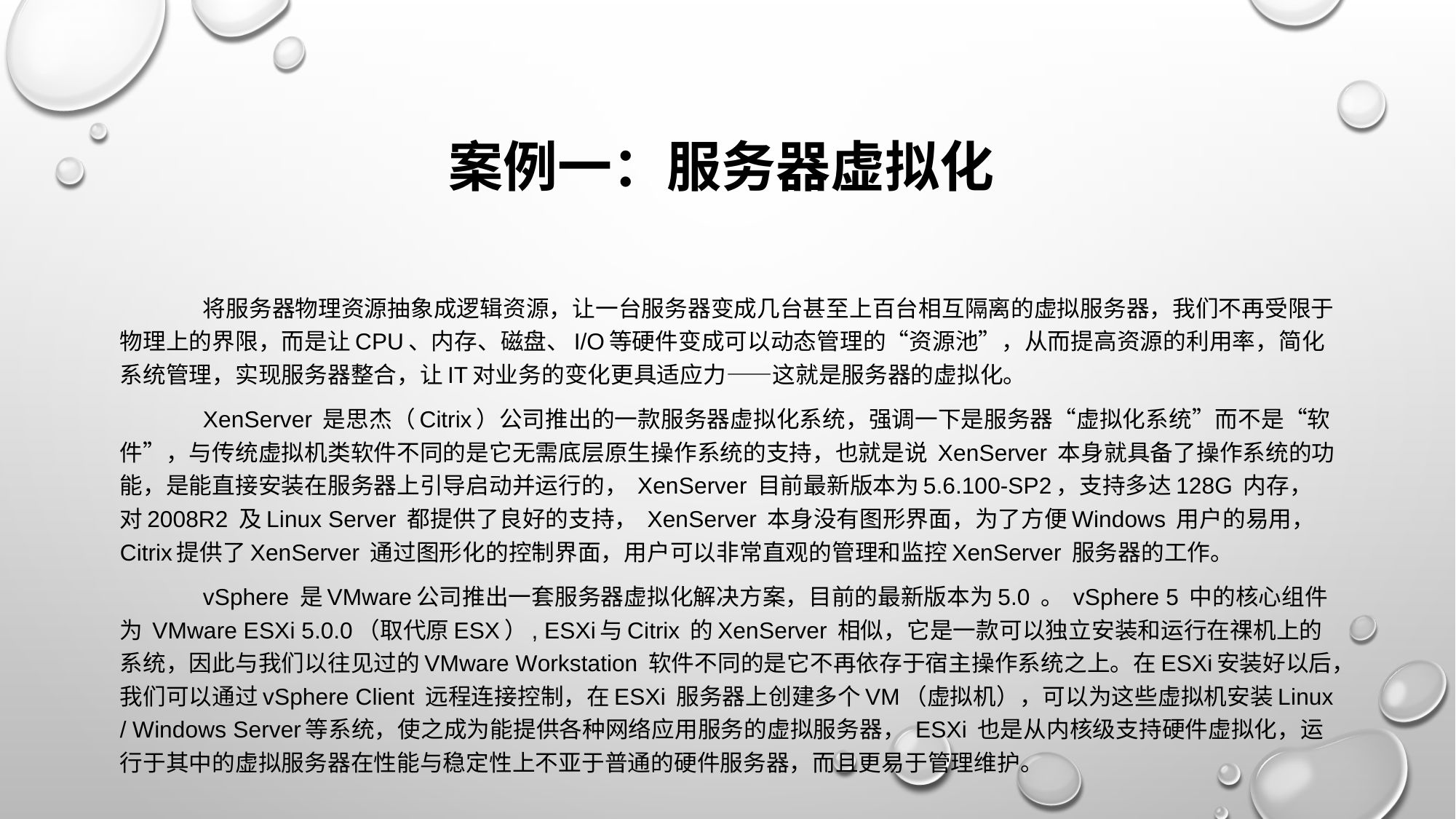

# 案例一：服务器虚拟化
	将服务器物理资源抽象成逻辑资源，让一台服务器变成几台甚至上百台相互隔离的虚拟服务器，我们不再受限于物理上的界限，而是让CPU、内存、磁盘、I/O等硬件变成可以动态管理的“资源池”，从而提高资源的利用率，简化系统管理，实现服务器整合，让IT对业务的变化更具适应力——这就是服务器的虚拟化。
	XenServer 是思杰（Citrix）公司推出的一款服务器虚拟化系统，强调一下是服务器“虚拟化系统”而不是“软件”，与传统虚拟机类软件不同的是它无需底层原生操作系统的支持，也就是说 XenServer 本身就具备了操作系统的功能，是能直接安装在服务器上引导启动并运行的， XenServer 目前最新版本为5.6.100-SP2，支持多达128G 内存，对2008R2 及Linux Server 都提供了良好的支持， XenServer 本身没有图形界面，为了方便Windows 用户的易用， Citrix提供了XenServer 通过图形化的控制界面，用户可以非常直观的管理和监控XenServer 服务器的工作。
	vSphere 是VMware公司推出一套服务器虚拟化解决方案，目前的最新版本为5.0 。 vSphere 5 中的核心组件为 VMware ESXi 5.0.0（取代原ESX）, ESXi与Citrix 的XenServer 相似，它是一款可以独立安装和运行在祼机上的系统，因此与我们以往见过的VMware Workstation 软件不同的是它不再依存于宿主操作系统之上。在ESXi安装好以后，我们可以通过vSphere Client 远程连接控制，在ESXi 服务器上创建多个VM（虚拟机），可以为这些虚拟机安装Linux / Windows Server等系统，使之成为能提供各种网络应用服务的虚拟服务器， ESXi 也是从内核级支持硬件虚拟化，运行于其中的虚拟服务器在性能与稳定性上不亚于普通的硬件服务器，而且更易于管理维护。